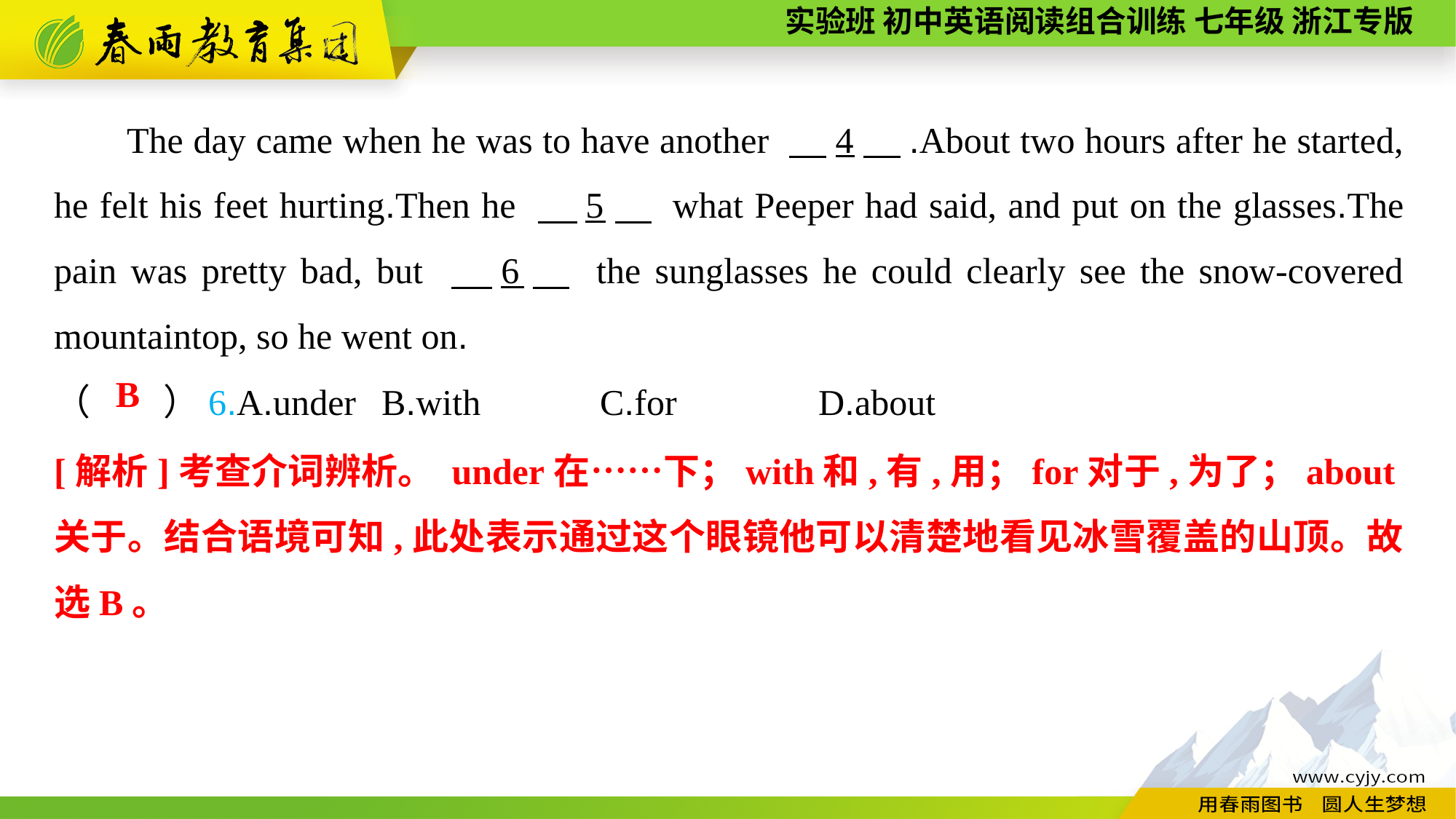

The day came when he was to have another 　4　.About two hours after he started, he felt his feet hurting.Then he 　5　 what Peeper had said, and put on the glasses.The pain was pretty bad, but 　6　 the sunglasses he could clearly see the snow-covered mountaintop, so he went on.
（　　）6.A.under	B.with		C.for		D.about
B
[解析]考查介词辨析。 under在……下；with和,有,用；for对于,为了；about关于。结合语境可知,此处表示通过这个眼镜他可以清楚地看见冰雪覆盖的山顶。故选B。